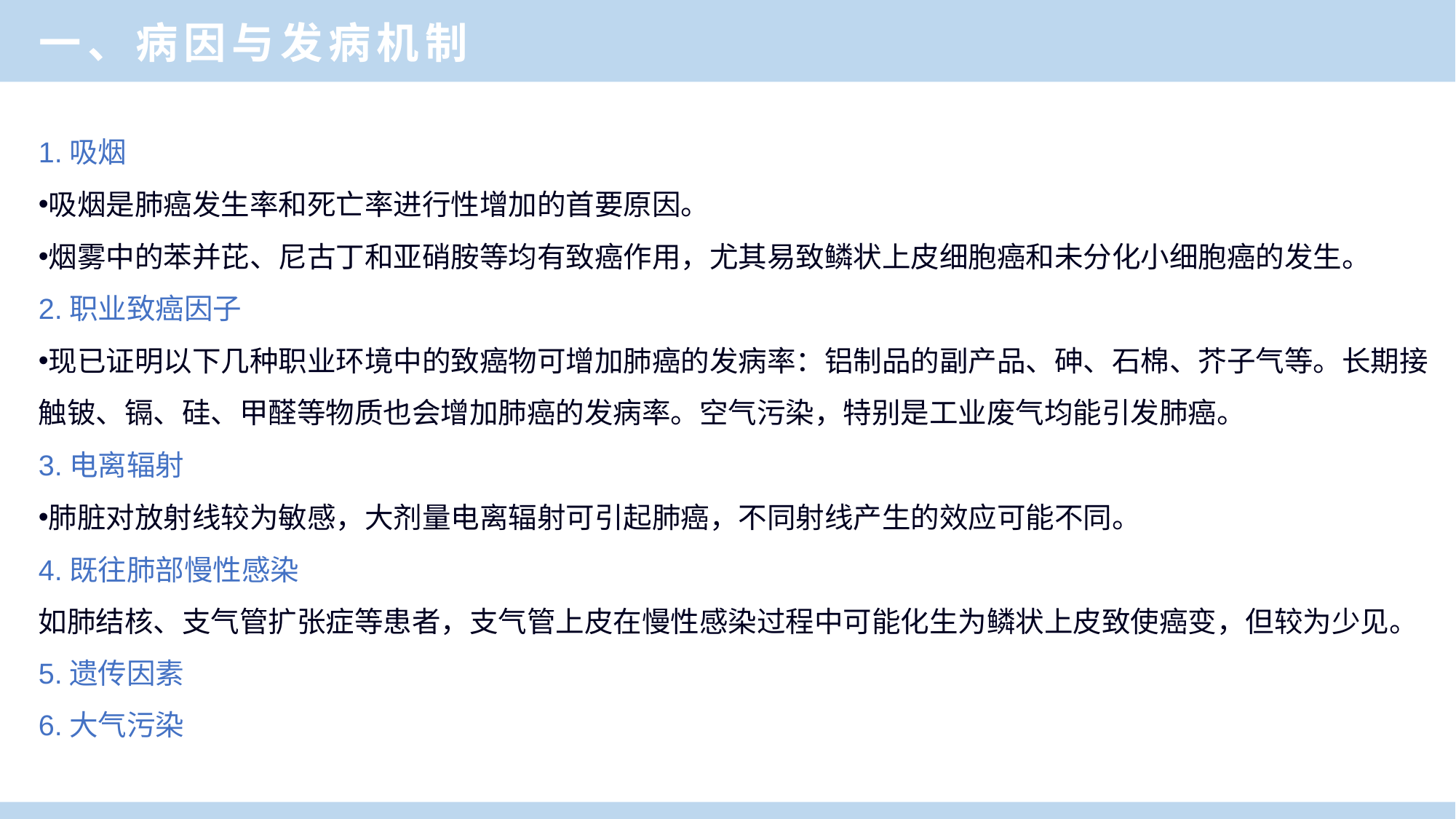

一、病因与发病机制
1.吸烟
吸烟是肺癌发生率和死亡率进行性增加的首要原因。
烟雾中的苯并芘、尼古丁和亚硝胺等均有致癌作用，尤其易致鳞状上皮细胞癌和未分化小细胞癌的发生。
2.职业致癌因子
现已证明以下几种职业环境中的致癌物可增加肺癌的发病率：铝制品的副产品、砷、石棉、芥子气等。长期接触铍、镉、硅、甲醛等物质也会增加肺癌的发病率。空气污染，特别是工业废气均能引发肺癌。
3.电离辐射
肺脏对放射线较为敏感，大剂量电离辐射可引起肺癌，不同射线产生的效应可能不同。
4.既往肺部慢性感染
如肺结核、支气管扩张症等患者，支气管上皮在慢性感染过程中可能化生为鳞状上皮致使癌变，但较为少见。
5.遗传因素
6.大气污染